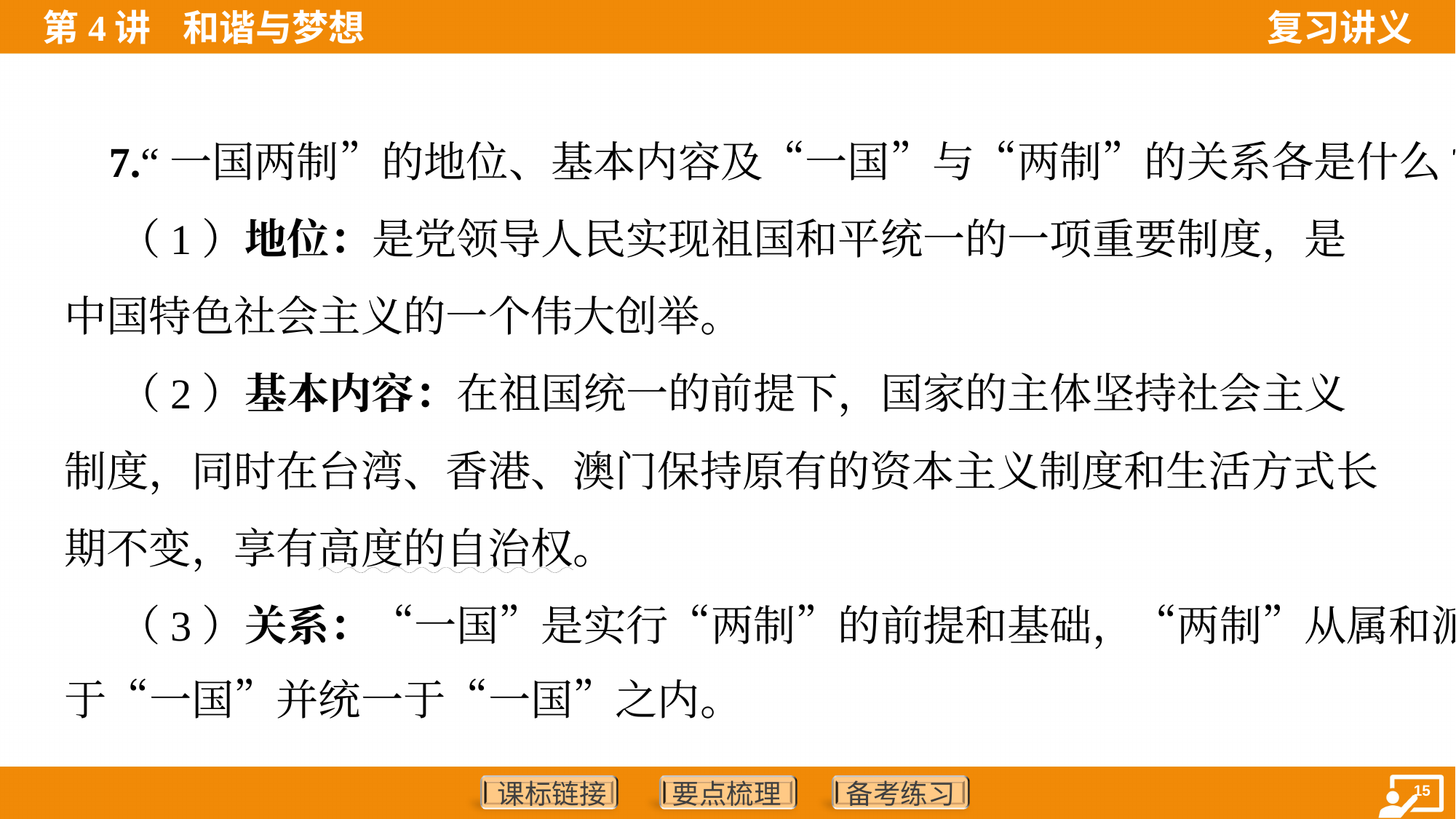

7.“一国两制”的地位、基本内容及“一国”与“两制”的关系各是什么?
    （1）地位：是党领导人民实现祖国和平统一的一项重要制度，是
中国特色社会主义的一个伟大创举。
    （2）基本内容：在祖国统一的前提下，国家的主体坚持社会主义
制度，同时在台湾、香港、澳门保持原有的资本主义制度和生活方式长
期不变，享有高度的自治权。
    （3）关系：“一国”是实行“两制”的前提和基础，“两制”从属和派生
于“一国”并统一于“一国”之内。